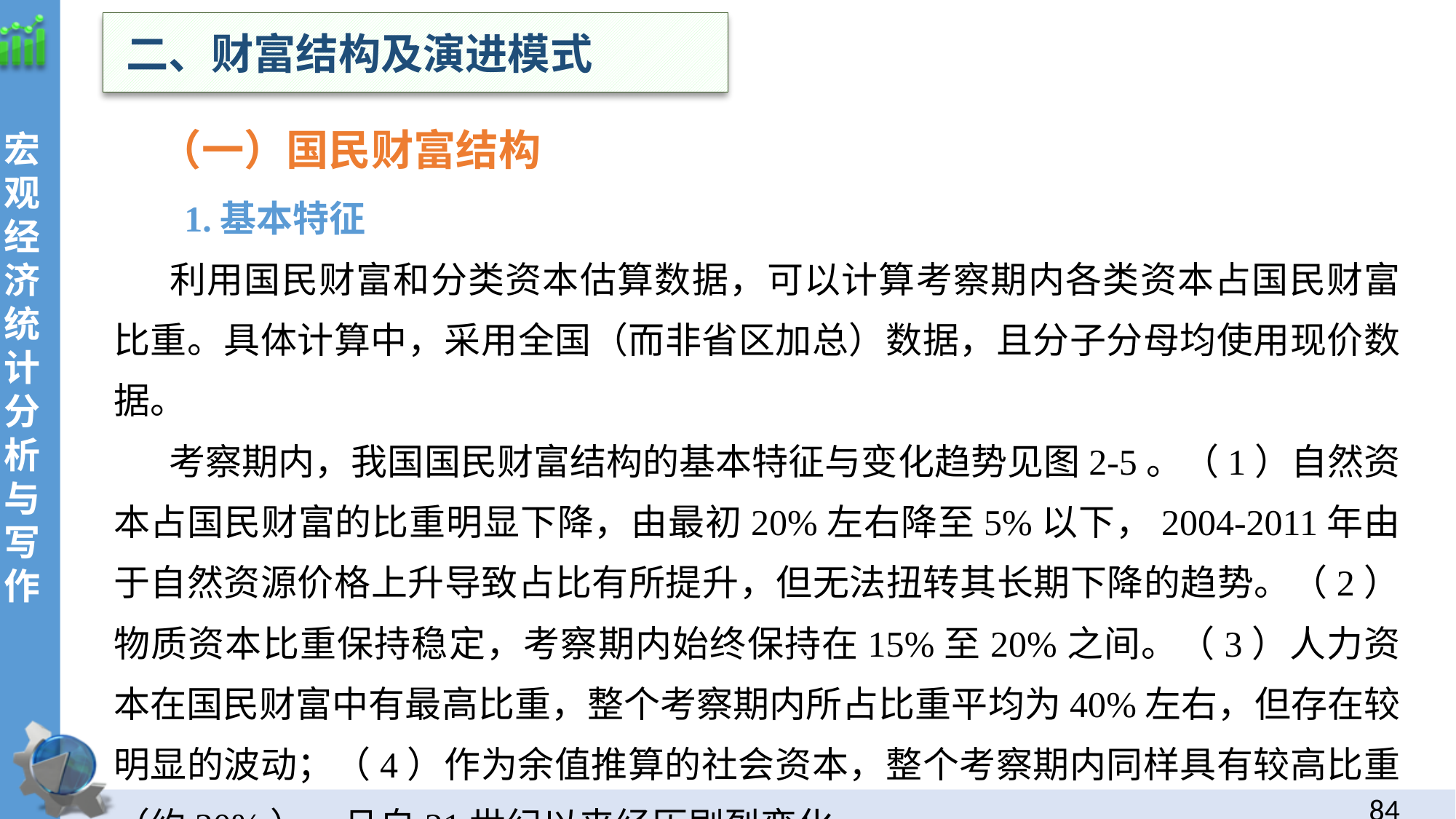

二、财富结构及演进模式
 （一）国民财富结构
    1.基本特征
  利用国民财富和分类资本估算数据，可以计算考察期内各类资本占国民财富比重。具体计算中，采用全国（而非省区加总）数据，且分子分母均使用现价数据。
  考察期内，我国国民财富结构的基本特征与变化趋势见图2-5。（1）自然资本占国民财富的比重明显下降，由最初20%左右降至5%以下，2004-2011年由于自然资源价格上升导致占比有所提升，但无法扭转其长期下降的趋势。（2）物质资本比重保持稳定，考察期内始终保持在15%至20%之间。（3）人力资本在国民财富中有最高比重，整个考察期内所占比重平均为40%左右，但存在较明显的波动；（4）作为余值推算的社会资本，整个考察期内同样具有较高比重（约30%），且自21世纪以来经历剧烈变化。

84